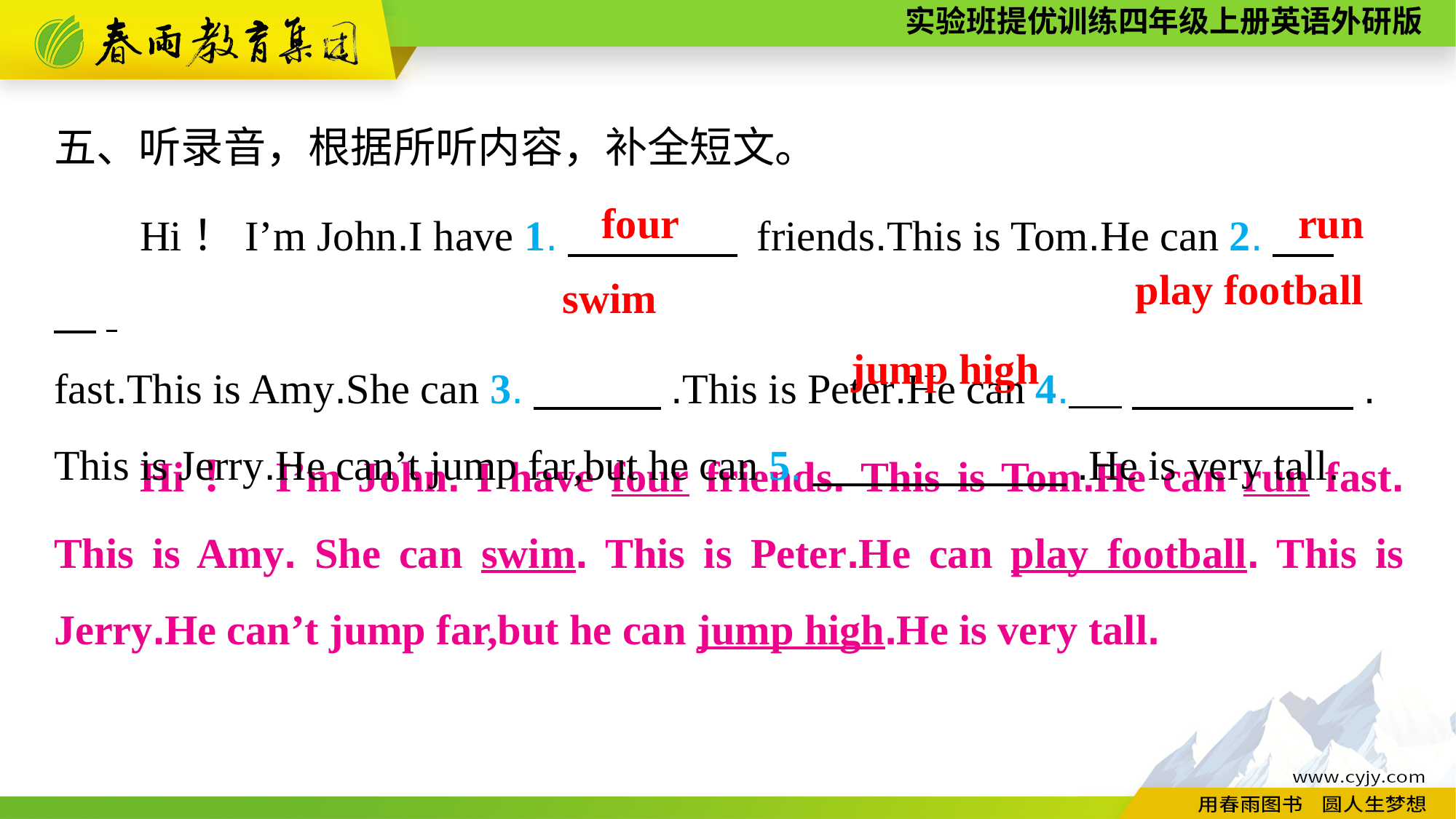

五、听录音，根据所听内容，补全短文。
Hi！I’m John.I have 1.　　　　 friends.This is Tom.He can 2.　   　.
fast.This is Amy.She can 3.　　　.This is Peter.He can 4.     　 　　　　.
This is Jerry.He can’t jump far,but he can 5.　　　　　　.He is very tall.
run
four
play football
swim
jump high
Hi！ I’m John. I have four friends. This is Tom.He can run fast. This is Amy. She can swim. This is Peter.He can play football. This is Jerry.He can’t jump far,but he can jump high.He is very tall.